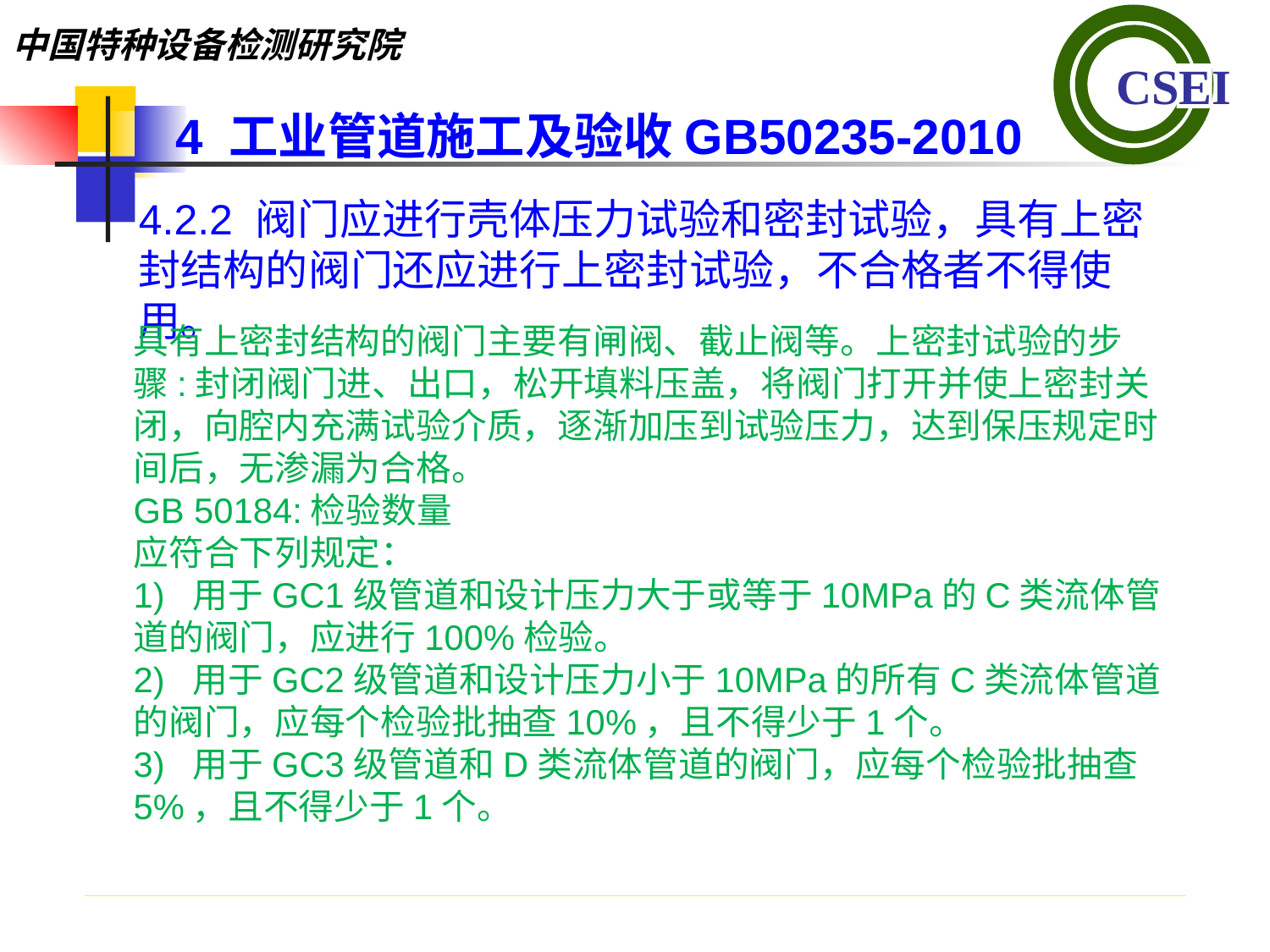

4 工业管道施工及验收GB50235-2010
4.2.2 阀门应进行壳体压力试验和密封试验，具有上密封结构的阀门还应进行上密封试验，不合格者不得使用。
具有上密封结构的阀门主要有闸阀、截止阀等。上密封试验的步骤:封闭阀门进、出口，松开填料压盖，将阀门打开并使上密封关闭，向腔内充满试验介质，逐渐加压到试验压力，达到保压规定时间后，无渗漏为合格。
GB 50184:检验数量
应符合下列规定：
1)  用于GC1级管道和设计压力大于或等于10MPa的C类流体管道的阀门，应进行100%检验。
2)  用于GC2级管道和设计压力小于10MPa的所有C类流体管道的阀门，应每个检验批抽查10%，且不得少于1个。
3)  用于GC3级管道和D类流体管道的阀门，应每个检验批抽查5%，且不得少于1个。